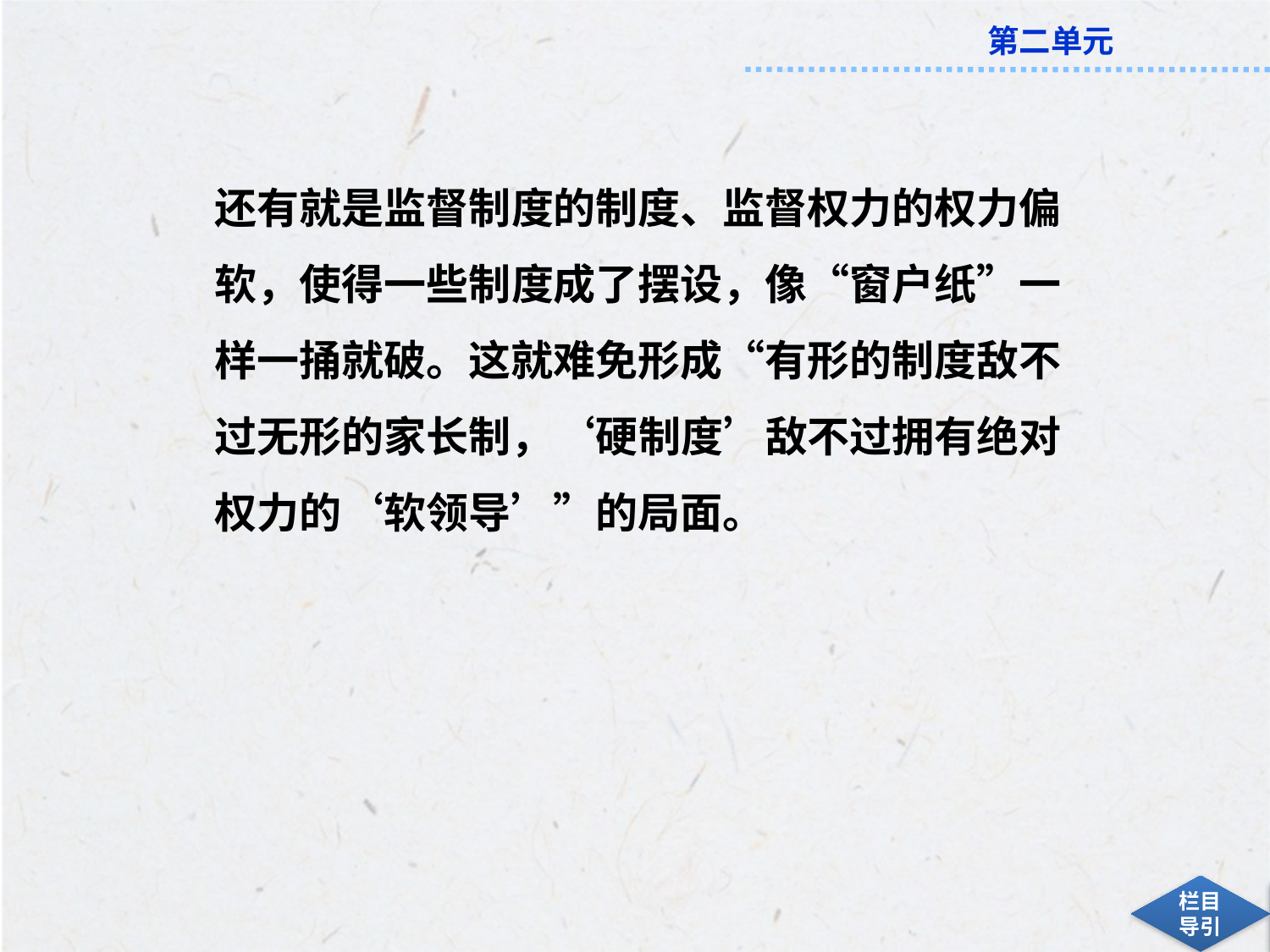

还有就是监督制度的制度、监督权力的权力偏软，使得一些制度成了摆设，像“窗户纸”一样一捅就破。这就难免形成“有形的制度敌不过无形的家长制，‘硬制度’敌不过拥有绝对权力的‘软领导’”的局面。